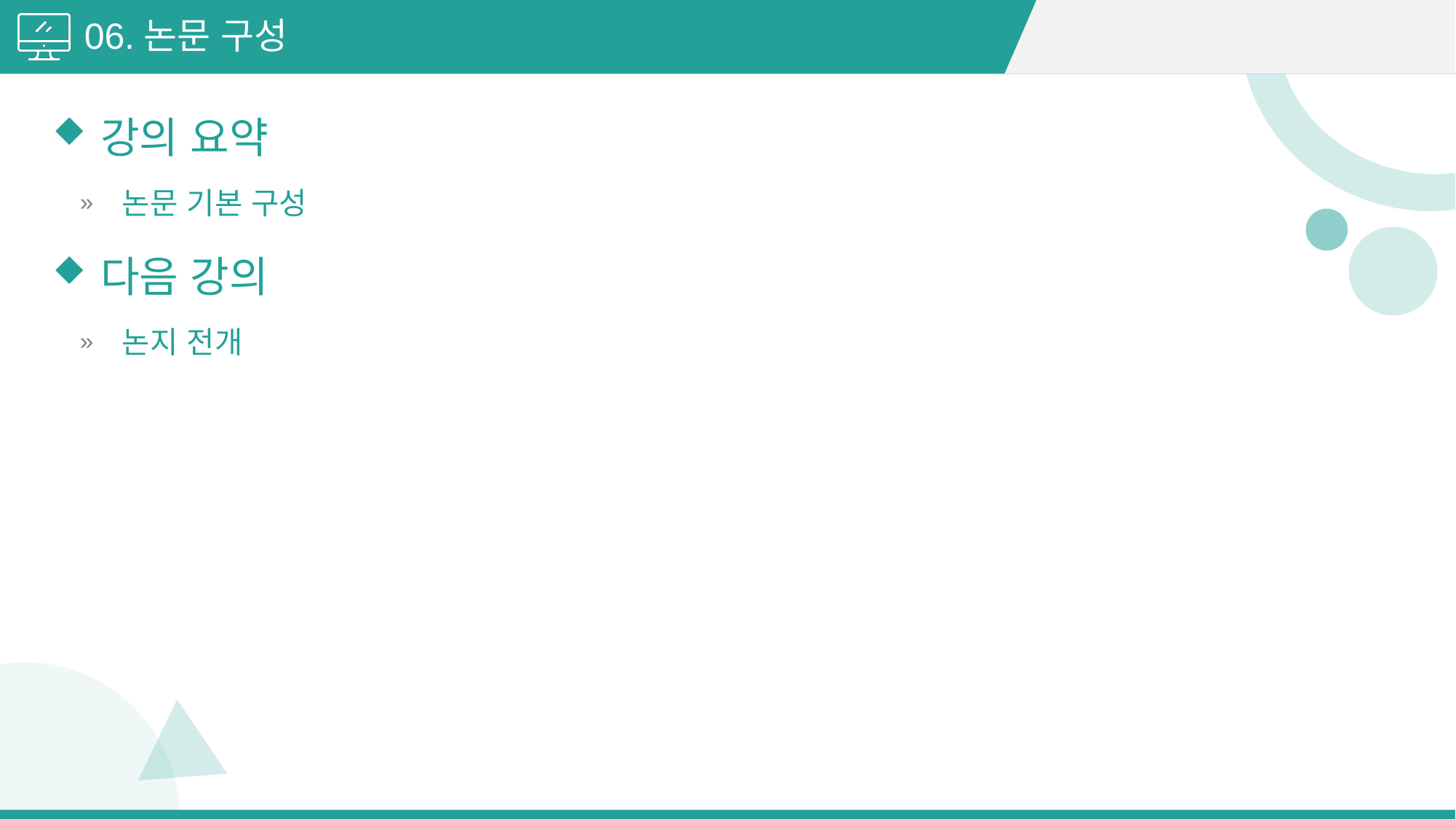

06.논문 구성
강의 요약
논문 기본 구성
다음 강의
논지 전개